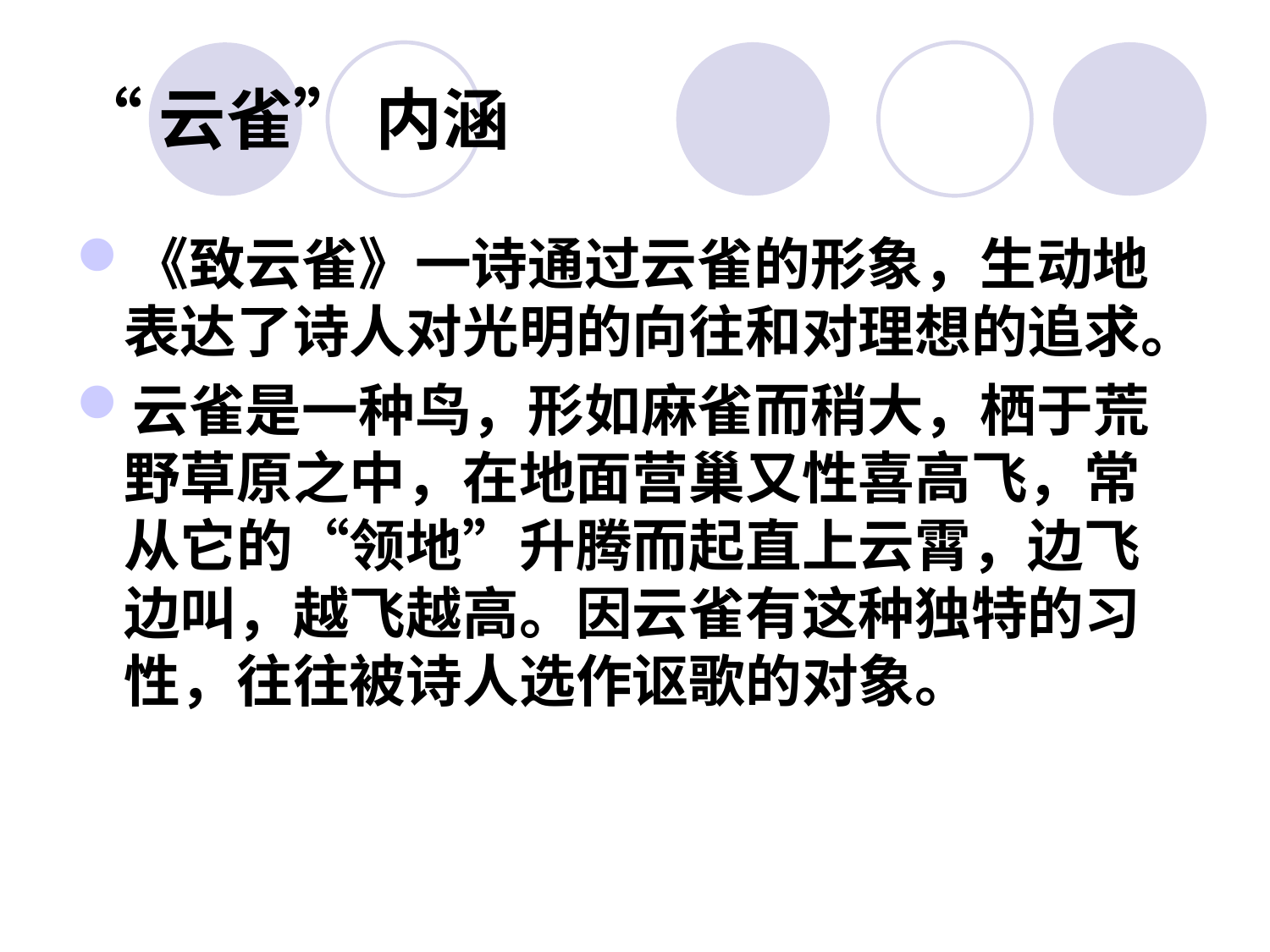

# “云雀” 内涵
《致云雀》一诗通过云雀的形象，生动地表达了诗人对光明的向往和对理想的追求。
云雀是一种鸟，形如麻雀而稍大，栖于荒野草原之中，在地面营巢又性喜高飞，常从它的“领地”升腾而起直上云霄，边飞边叫，越飞越高。因云雀有这种独特的习性，往往被诗人选作讴歌的对象。